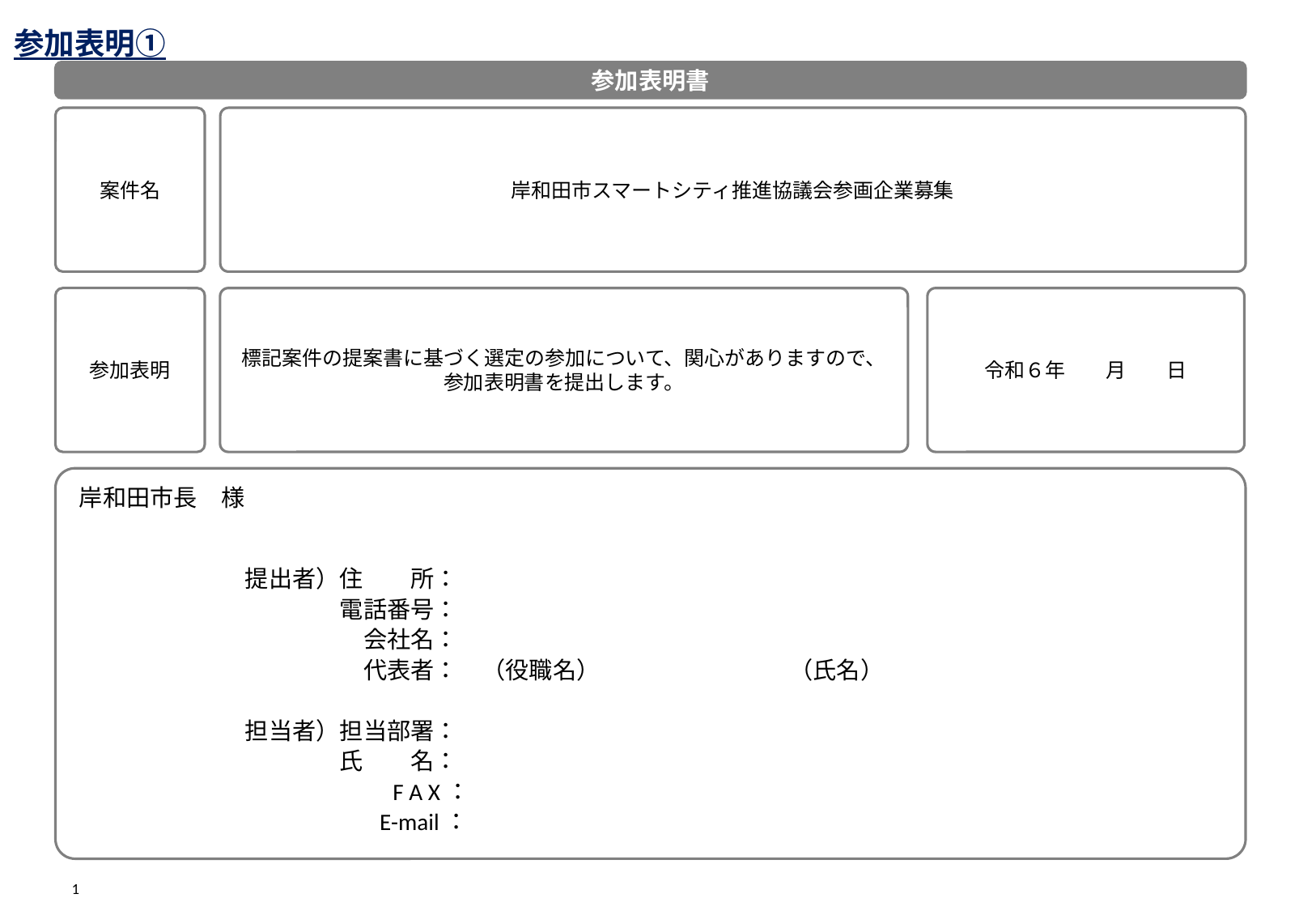

参加表明①
参加表明書
岸和田市スマートシティ推進協議会参画企業募集
案件名
参加表明
標記案件の提案書に基づく選定の参加について、関心がありますので、
参加表明書を提出します。
令和６年　　月　　日

岸和田市長　様
提出者）住　　所：
　　　　電話番号：
　　　　　会社名：
　　　　　代表者：　（役職名）　　　　　　　　（氏名）

担当者）担当部署：
　　　　氏　　名：
　　　　　　F A X：
　　　　　  E-mail：
1